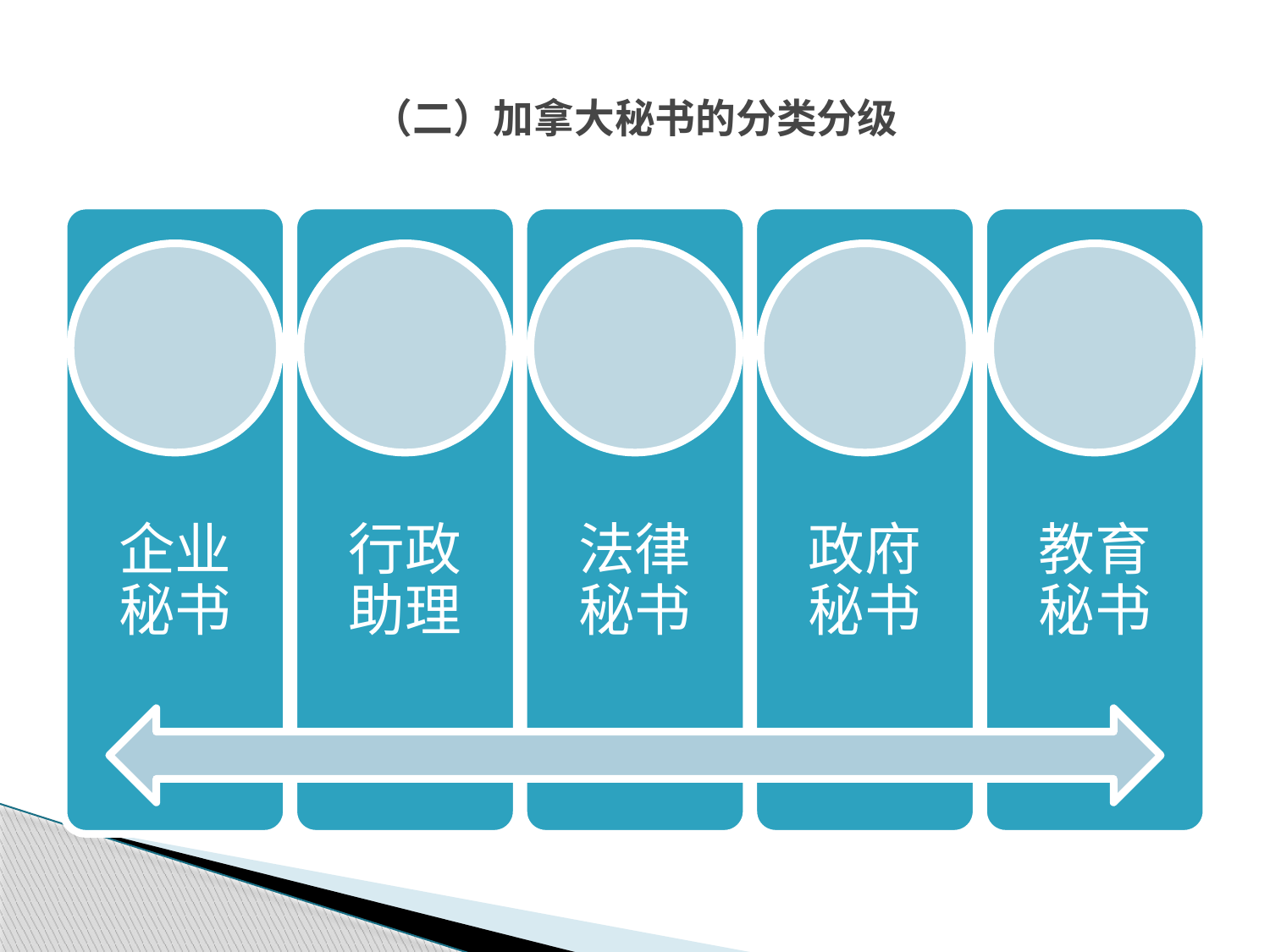

# （二）加拿大秘书的分类分级
企业秘书
行政助理
法律秘书
政府秘书
教育秘书